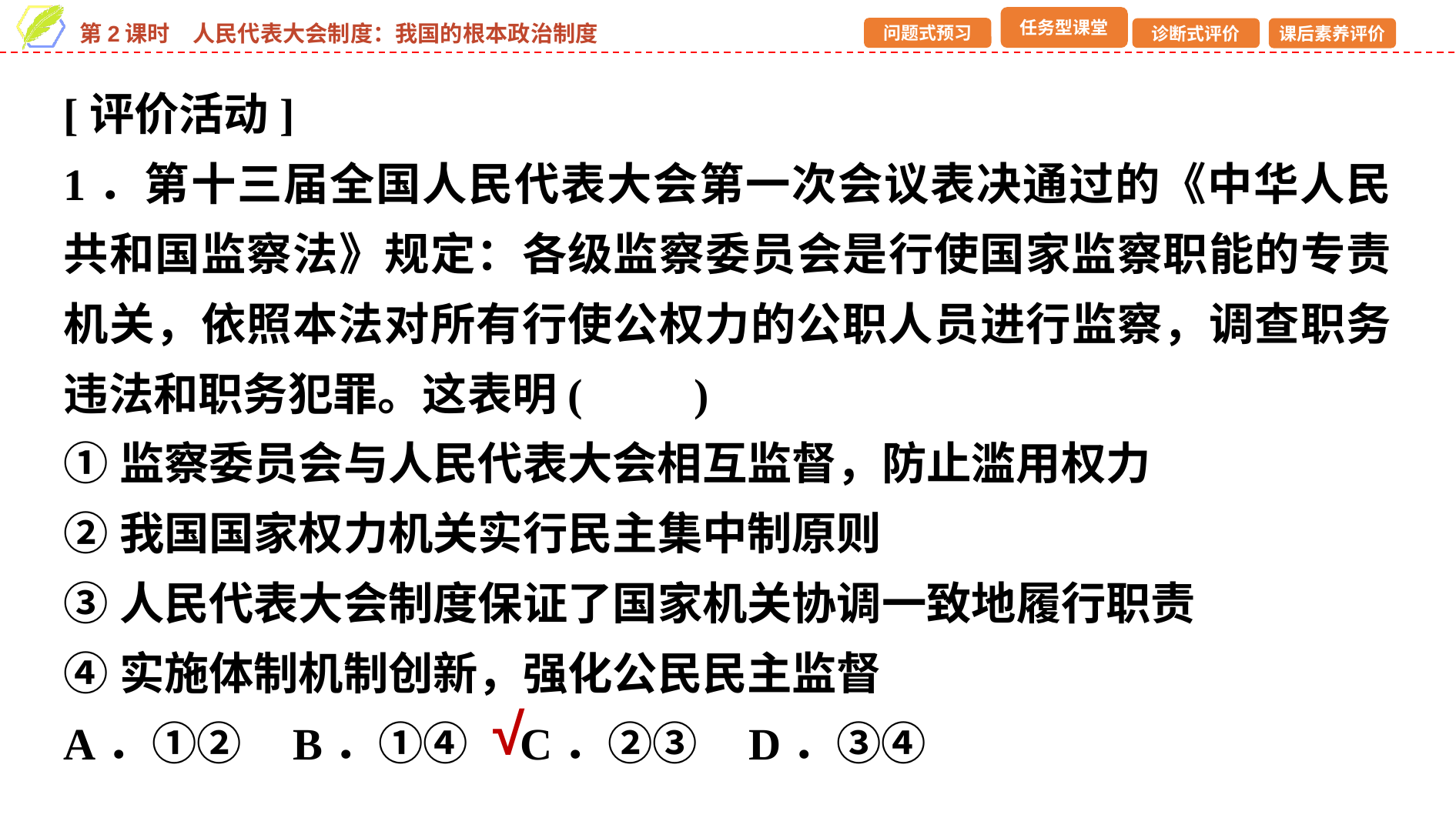

[评价活动]
1．第十三届全国人民代表大会第一次会议表决通过的《中华人民共和国监察法》规定：各级监察委员会是行使国家监察职能的专责机关，依照本法对所有行使公权力的公职人员进行监察，调查职务违法和职务犯罪。这表明(　　)
①监察委员会与人民代表大会相互监督，防止滥用权力
②我国国家权力机关实行民主集中制原则
③人民代表大会制度保证了国家机关协调一致地履行职责
④实施体制机制创新，强化公民民主监督
A．①②    B．①④    C．②③    D．③④
√